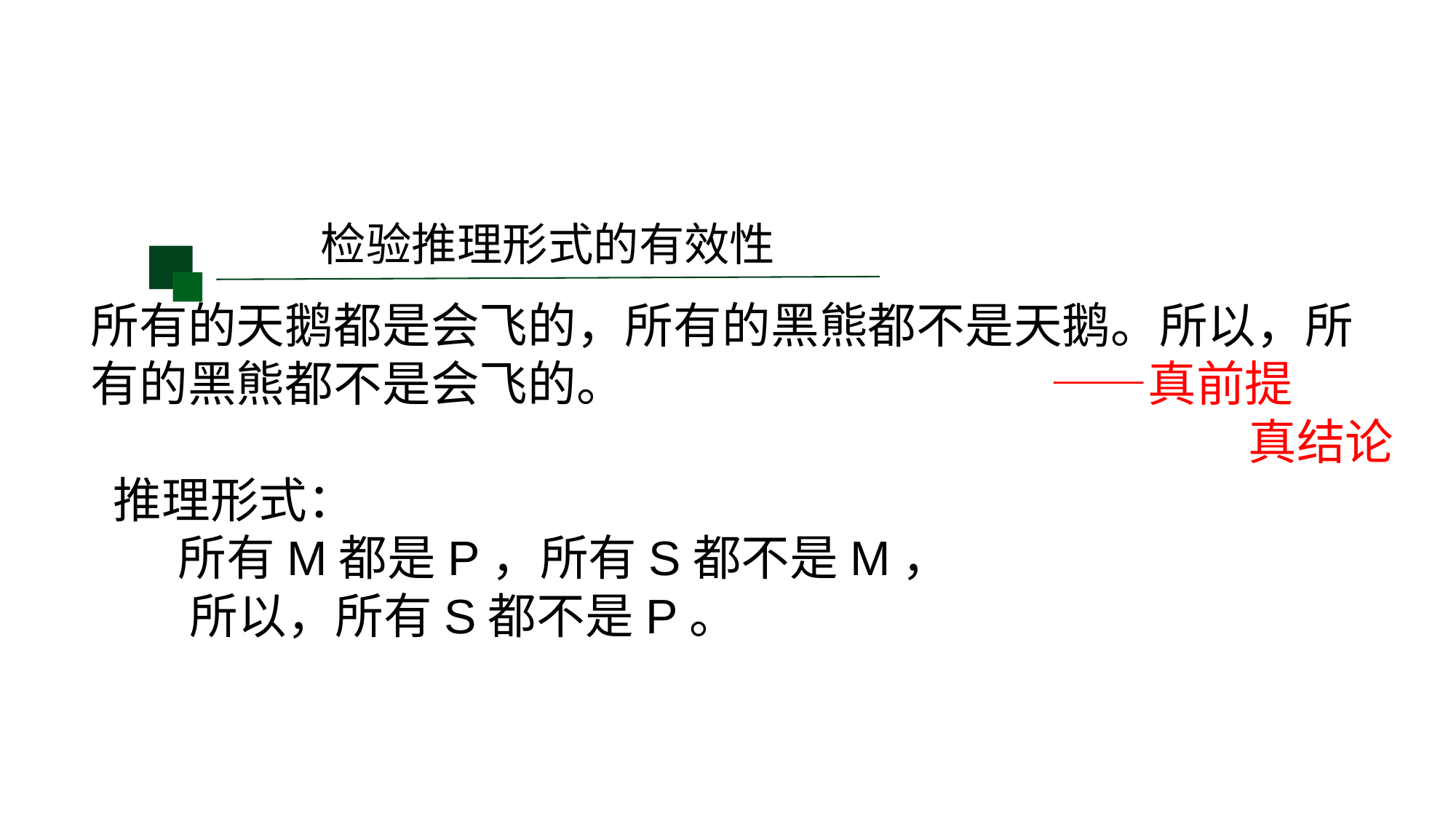

检验推理形式的有效性

所有的天鹅都是会飞的，所有的黑熊都不是天鹅。所以，所有的黑熊都不是会飞的。                                       ——真前提
真结论
 推理形式：
        所有M都是P，所有S都不是M，
        所以，所有S都不是P。